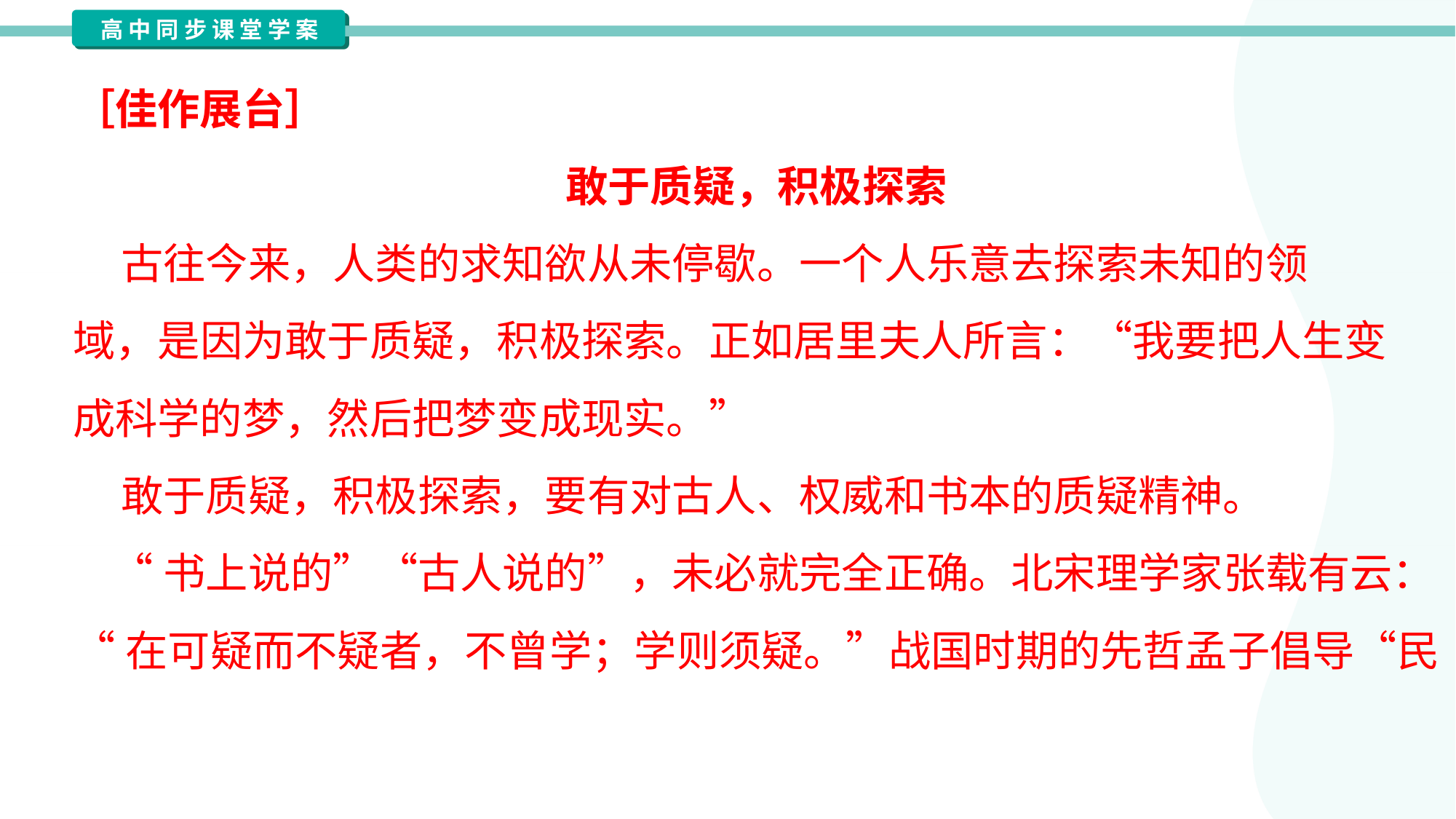

［佳作展台］
敢于质疑，积极探索
    古往今来，人类的求知欲从未停歇。一个人乐意去探索未知的领
域，是因为敢于质疑，积极探索。正如居里夫人所言：“我要把人生变
成科学的梦，然后把梦变成现实。”
    敢于质疑，积极探索，要有对古人、权威和书本的质疑精神。
    “书上说的”“古人说的”，未必就完全正确。北宋理学家张载有云：
“在可疑而不疑者，不曾学；学则须疑。”战国时期的先哲孟子倡导“民